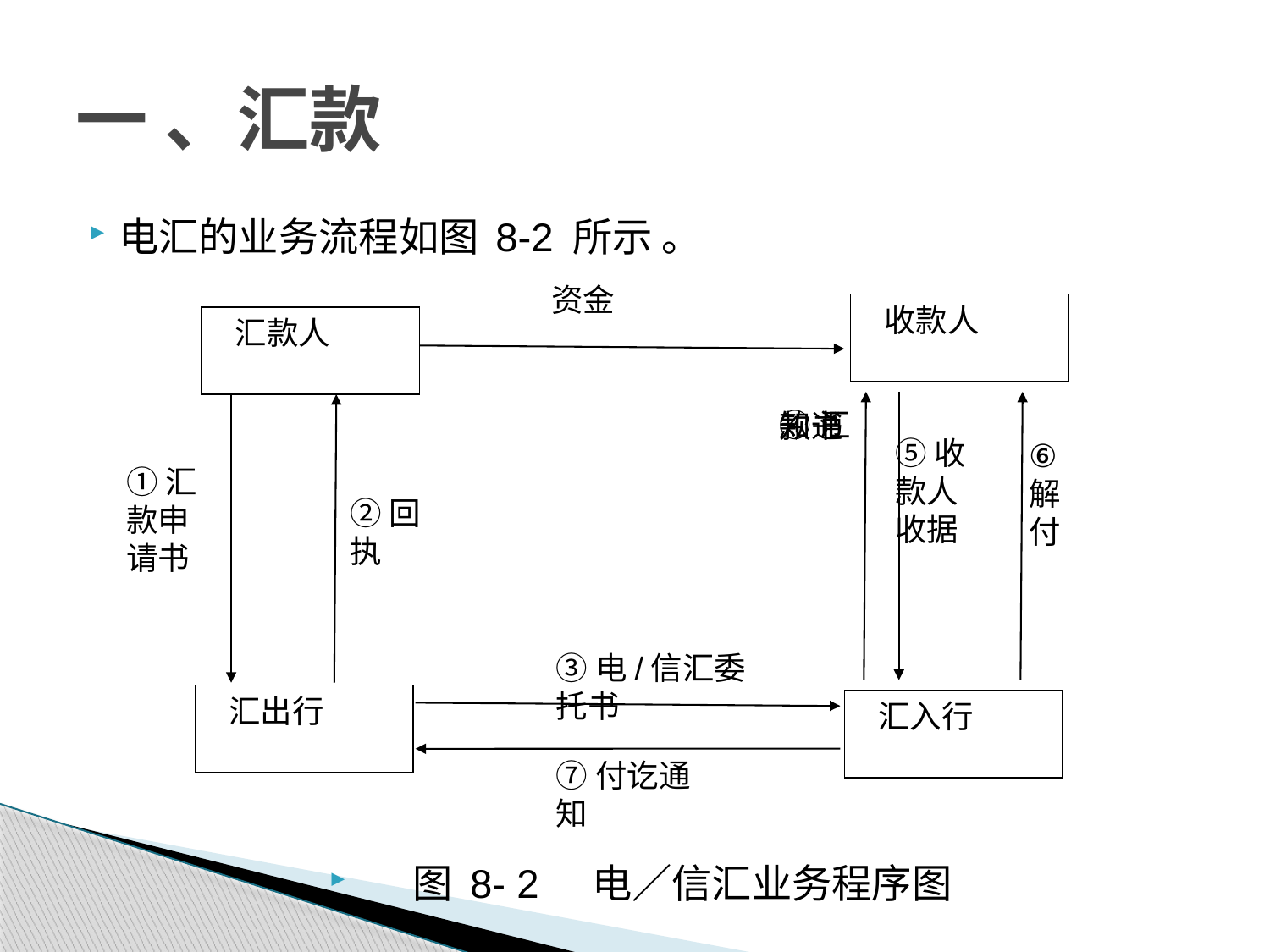

# 一 、汇款
电汇的业务流程如图 8-2 所示 。

图 8- 2    电／信汇业务程序图
资金

汇入行

收款人

⑤收款人收据

①汇款申请书

汇出行

③电/信汇委托书

④汇款通知书

⑦付讫通知

⑥
解
付

汇款人

②回执